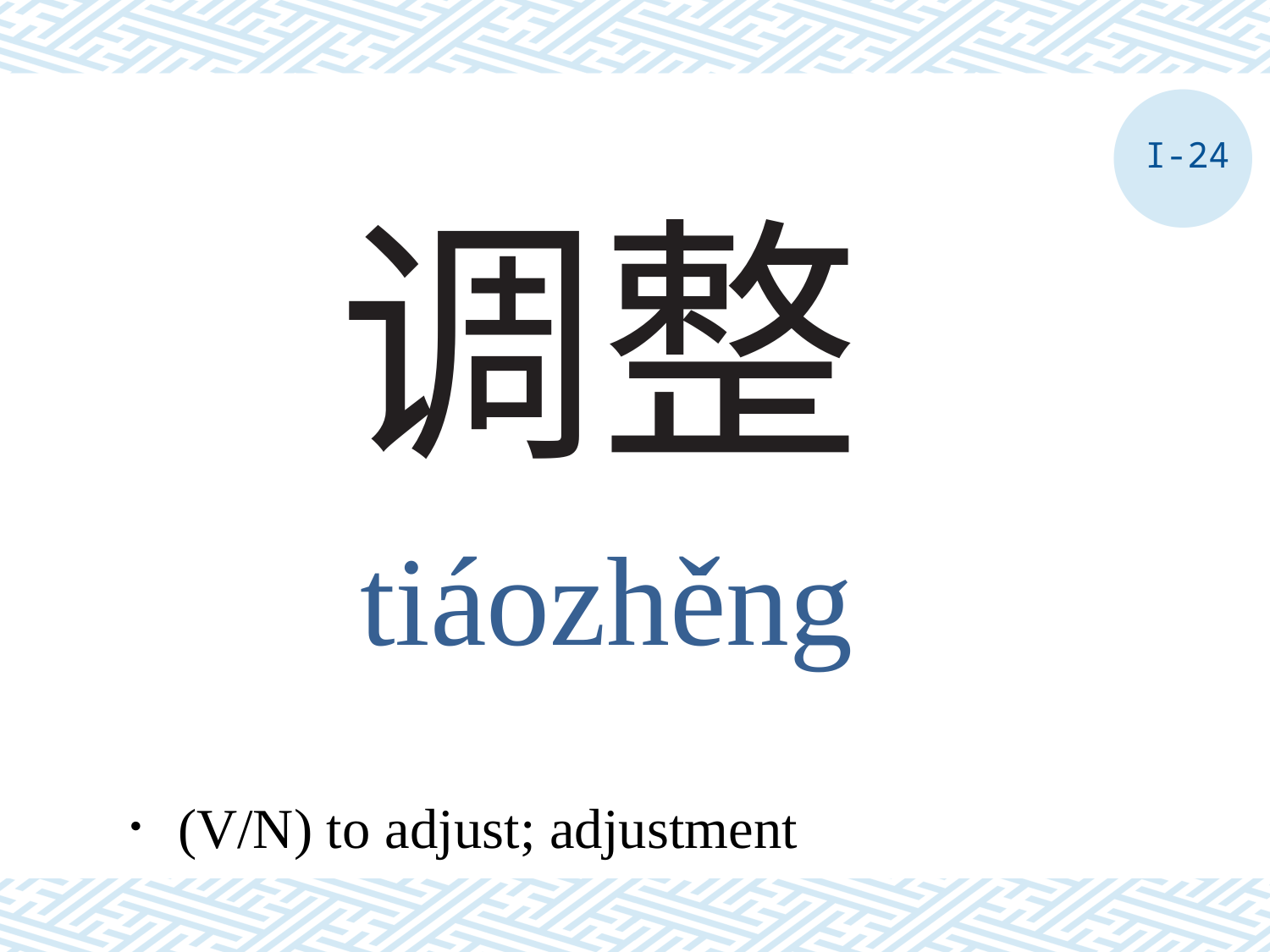

I-24

# 调整
tiáozhěng
．(V/N) to adjust; adjustment